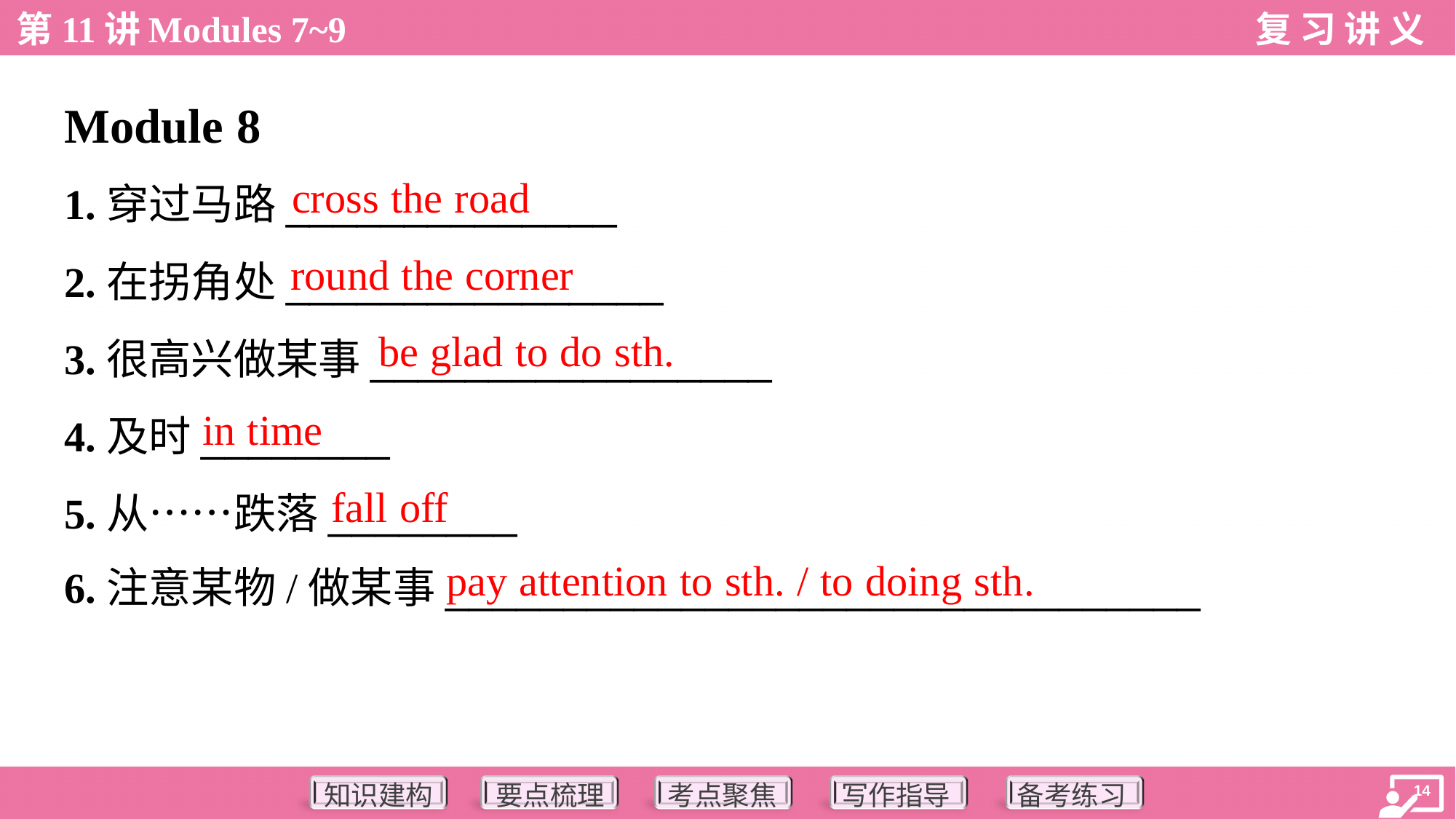

Module 8
cross the road
1.穿过马路______________
2.在拐角处________________
3.很高兴做某事_________________
4.及时________
5.从……跌落________
6.注意某物/做某事________________________________
round the corner
be glad to do sth.
in time
fall off
pay attention to sth. / to doing sth.